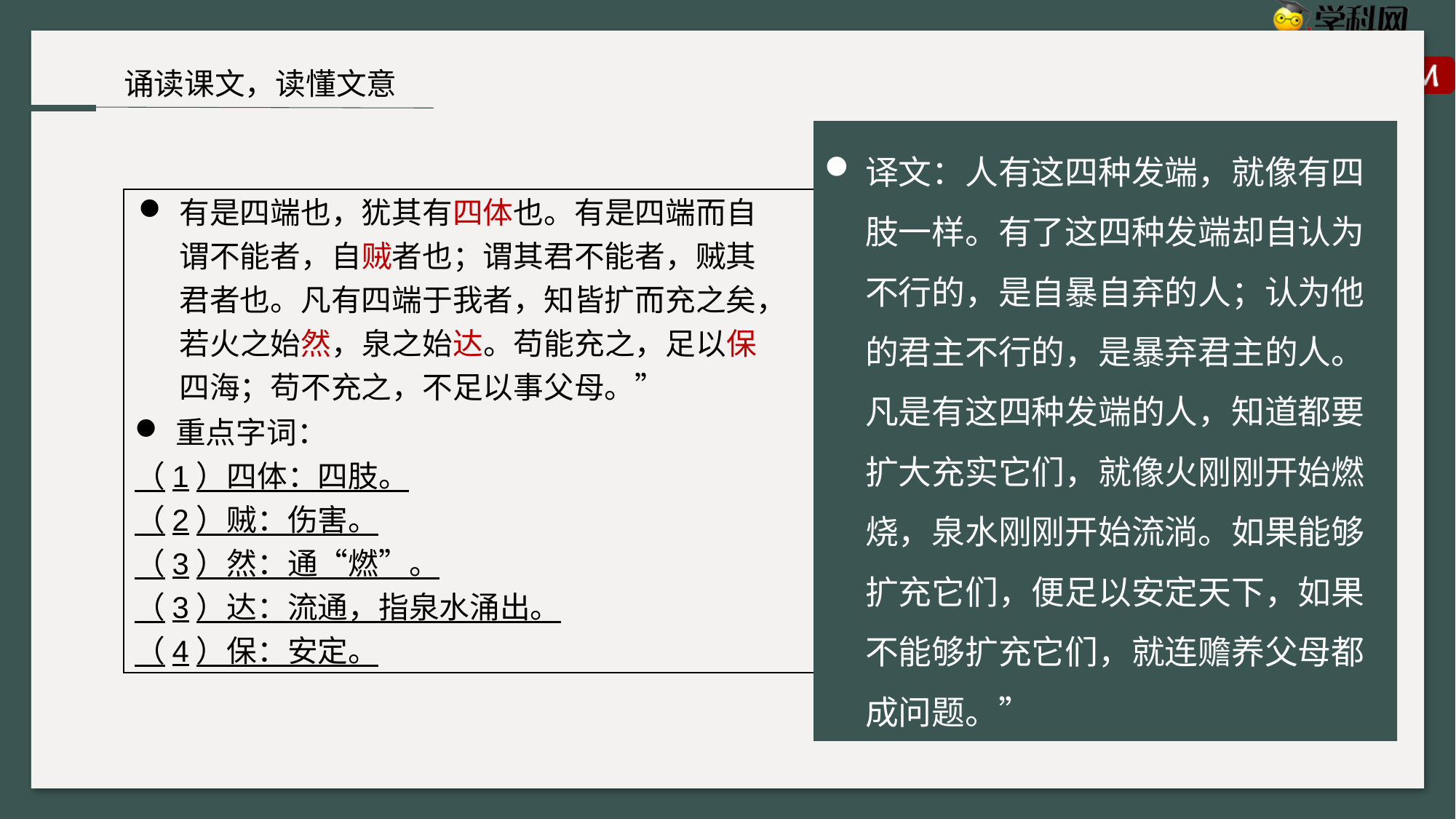

诵读课文，读懂文意
译文：人有这四种发端，就像有四肢一样。有了这四种发端却自认为不行的，是自暴自弃的人；认为他的君主不行的，是暴弃君主的人。凡是有这四种发端的人，知道都要扩大充实它们，就像火刚刚开始燃烧，泉水刚刚开始流淌。如果能够扩充它们，便足以安定天下，如果不能够扩充它们，就连赡养父母都成问题。”
有是四端也，犹其有四体也。有是四端而自谓不能者，自贼者也；谓其君不能者，贼其君者也。凡有四端于我者，知皆扩而充之矣，若火之始然，泉之始达。苟能充之，足以保四海；苟不充之，不足以事父母。”

重点字词：
（1）四体：四肢。
（2）贼：伤害。
（3）然：通“燃”。
（3）达：流通，指泉水涌出。
（4）保：安定。